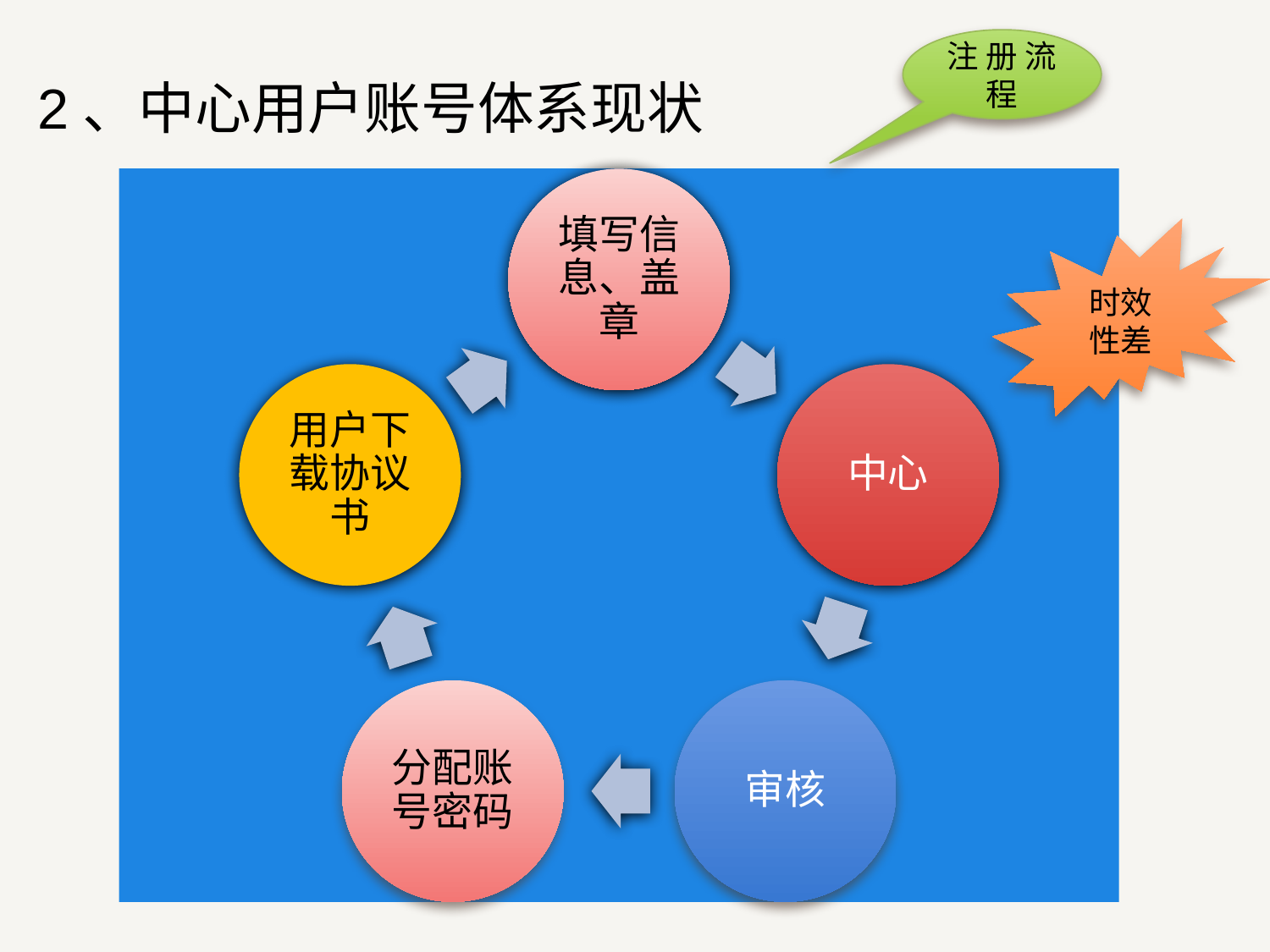

注 册 流 程
2、中心用户账号体系现状
填写信息、盖章

中心

审核

分配账号密码

用户下载协议书

时效性差